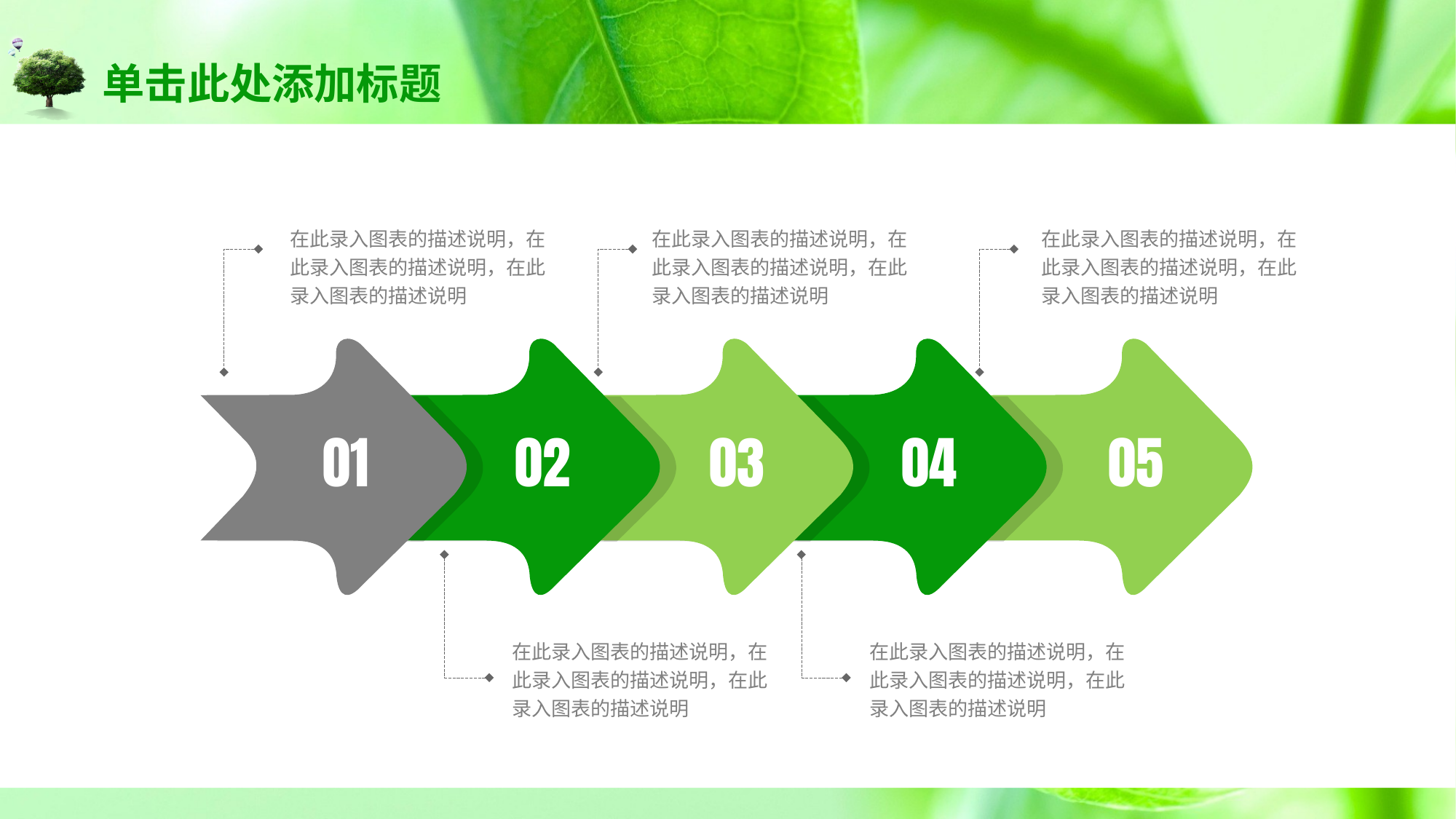

# 单击此处添加标题
在此录入图表的描述说明，在此录入图表的描述说明，在此录入图表的描述说明
在此录入图表的描述说明，在此录入图表的描述说明，在此录入图表的描述说明
在此录入图表的描述说明，在此录入图表的描述说明，在此录入图表的描述说明

01

02

03

04

05

在此录入图表的描述说明，在此录入图表的描述说明，在此录入图表的描述说明
在此录入图表的描述说明，在此录入图表的描述说明，在此录入图表的描述说明